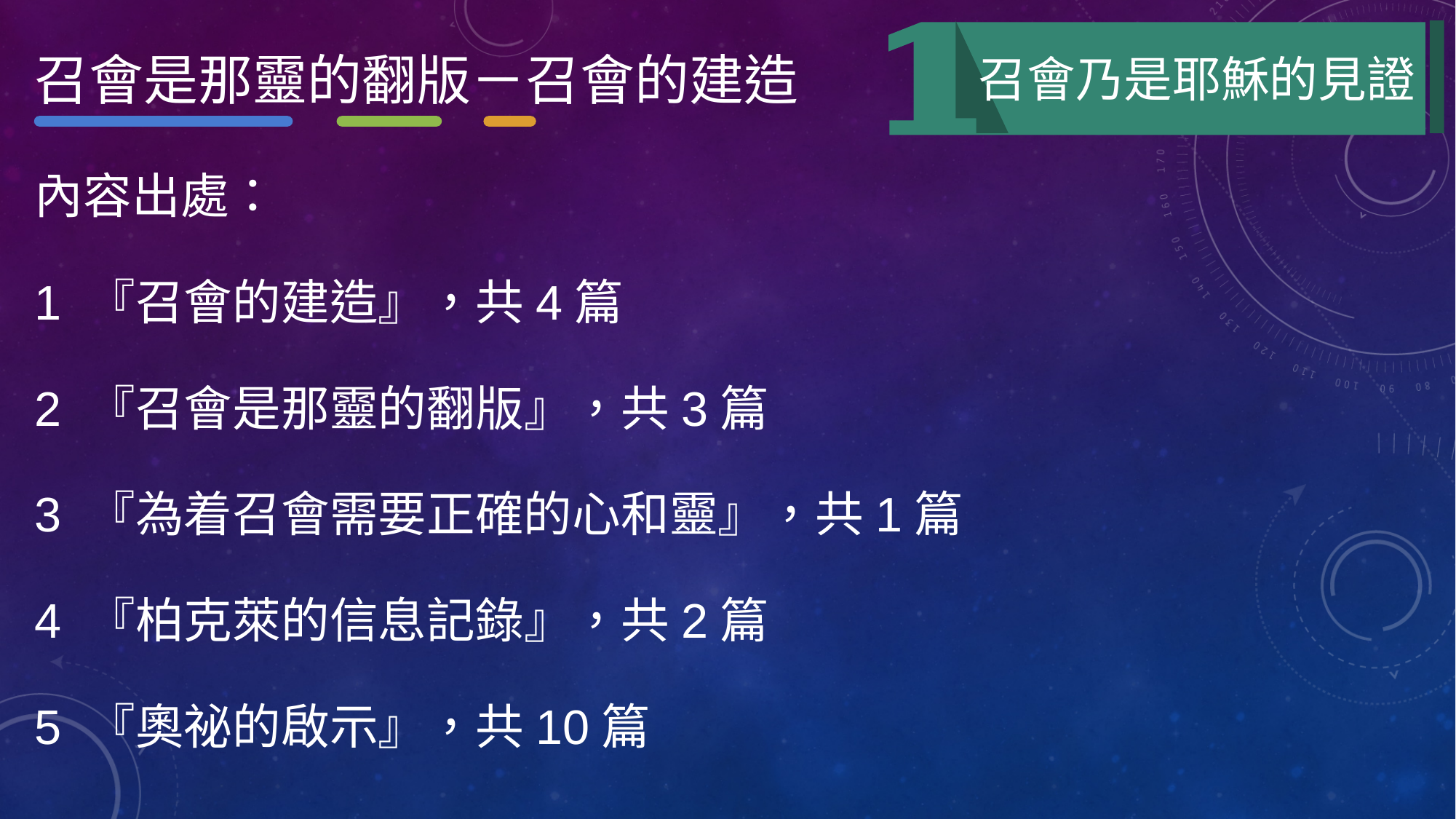

召會是那靈的翻版－召會的建造

召會乃是耶穌的見證

內容出處：
1 『召會的建造』，共4篇
2 『召會是那靈的翻版』，共3篇
3 『為着召會需要正確的心和靈』，共1篇
4 『柏克萊的信息記錄』，共2篇
5 『奧祕的啟示』，共10篇